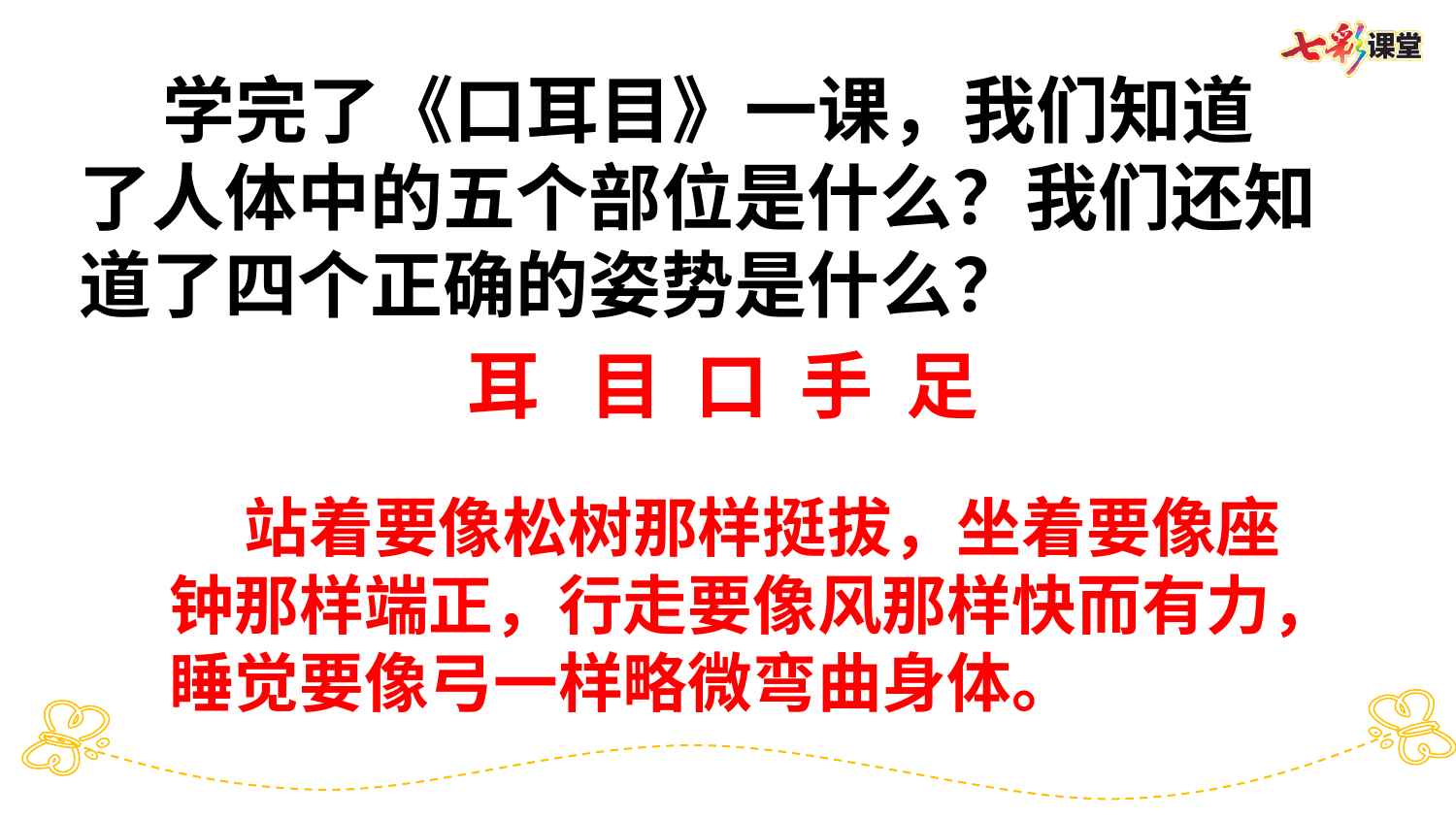

学完了《口耳目》一课，我们知道了人体中的五个部位是什么？我们还知道了四个正确的姿势是什么？
耳   目  口  手  足
    站着要像松树那样挺拔，坐着要像座钟那样端正，行走要像风那样快而有力，睡觉要像弓一样略微弯曲身体。